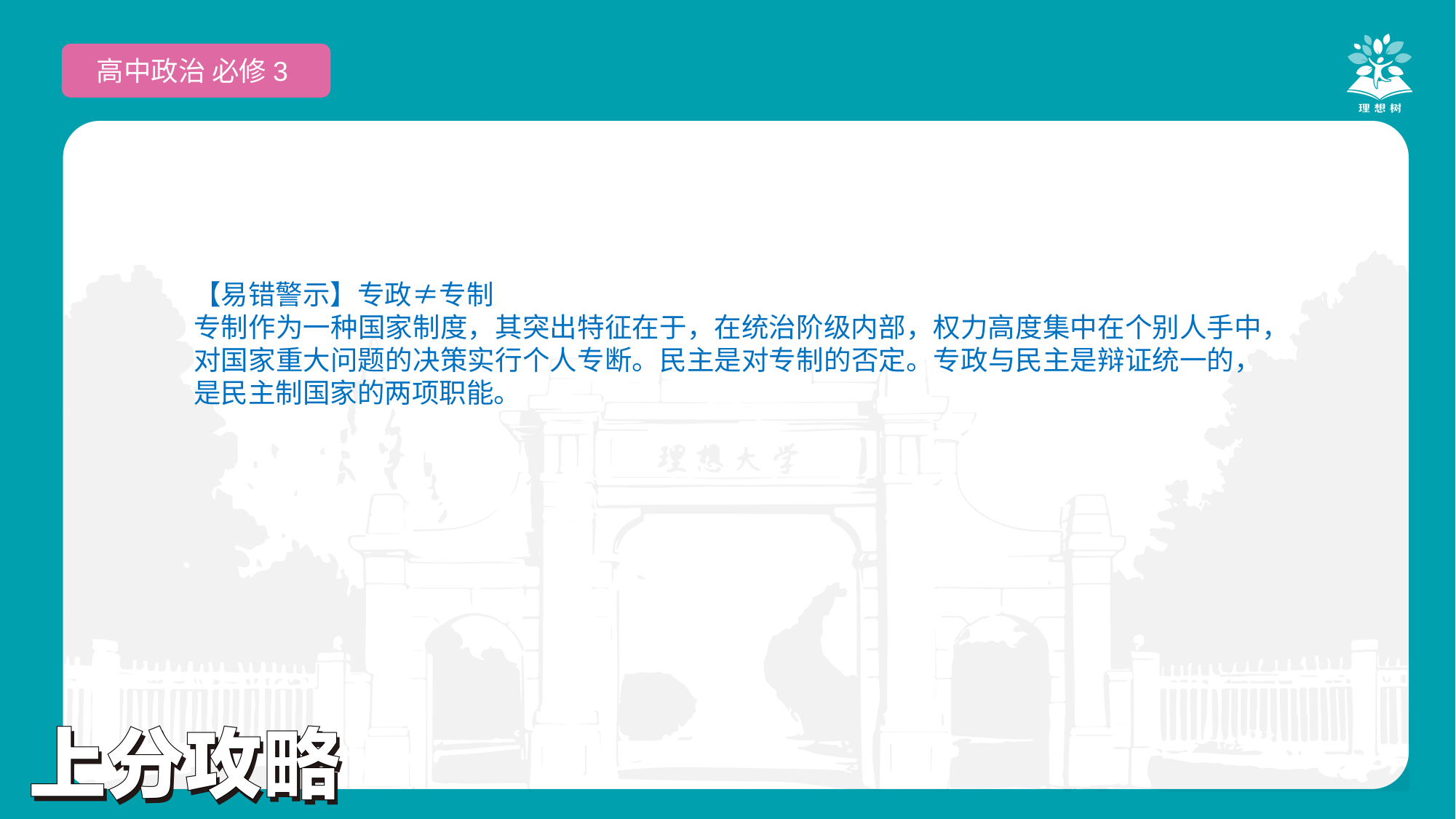

高中政治 必修3
【易错警示】专政≠专制
专制作为一种国家制度，其突出特征在于，在统治阶级内部，权力高度集中在个别人手中，对国家重大问题的决策实行个人专断。民主是对专制的否定。专政与民主是辩证统一的，是民主制国家的两项职能。